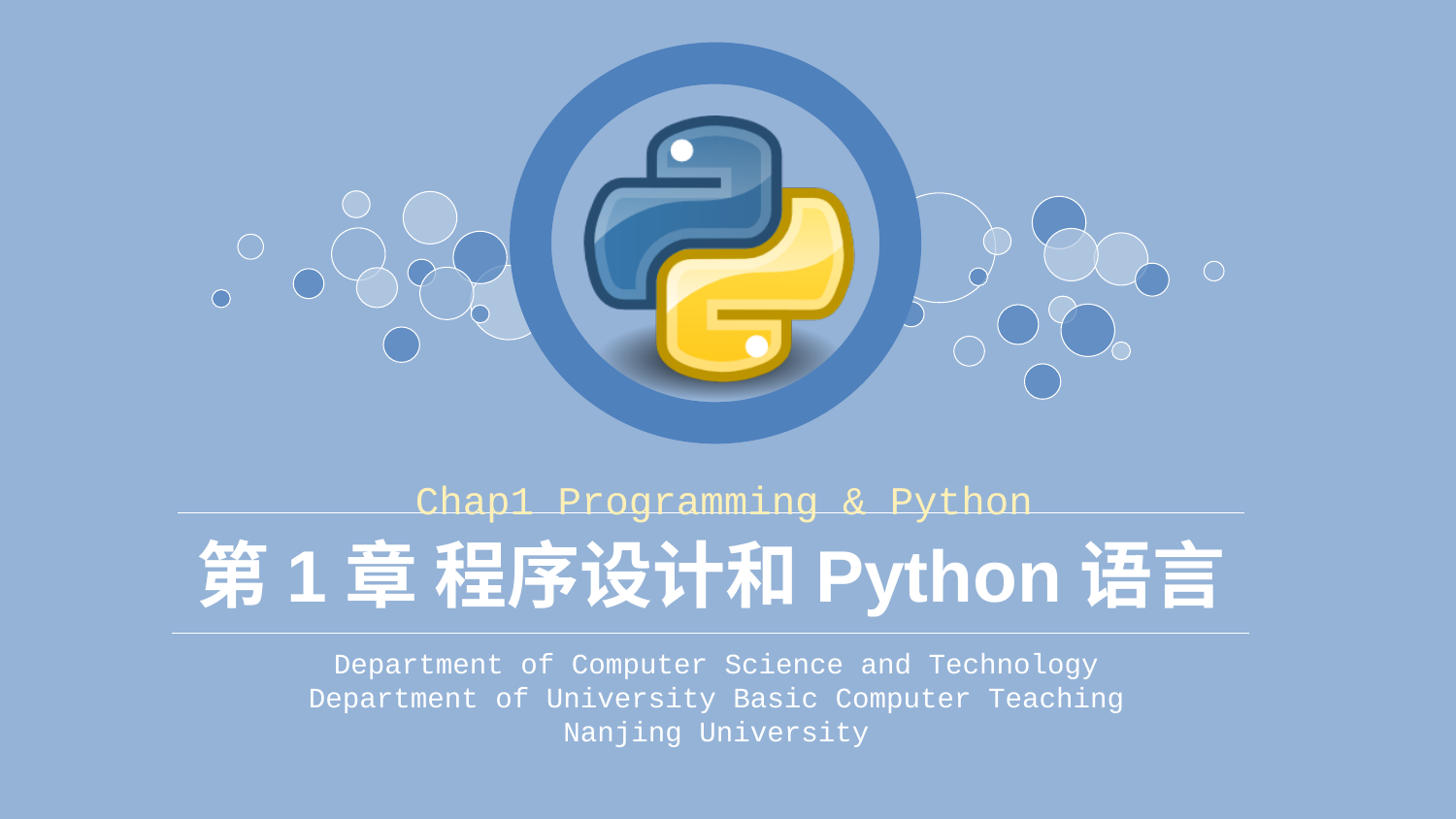

Chap1 Programming & Python

# 第1章 程序设计和Python语言
Department of Computer Science and Technology
Department of University Basic Computer Teaching
Nanjing University